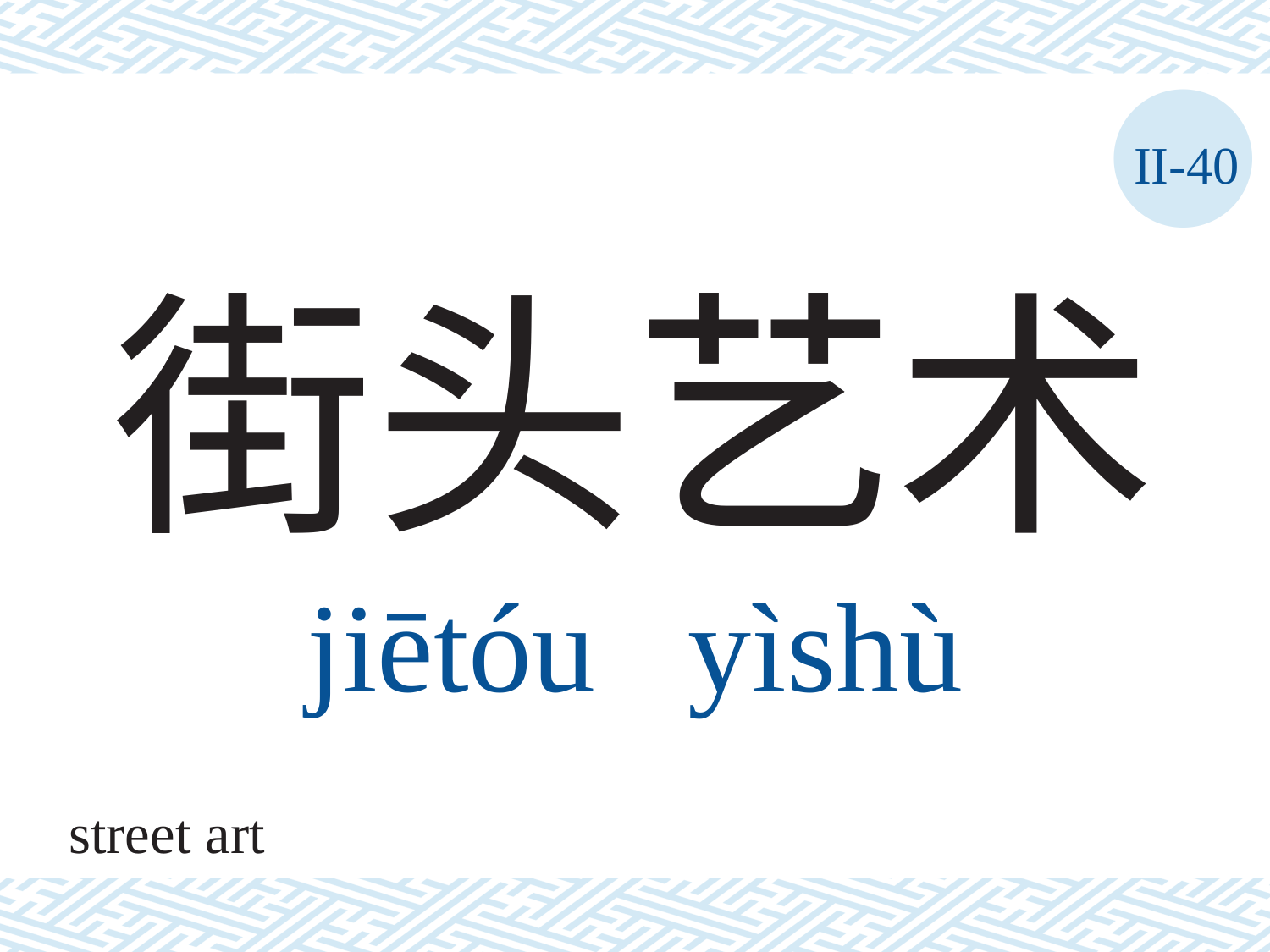

II-40
# 街头艺术 jiētóu	yìshù
street art